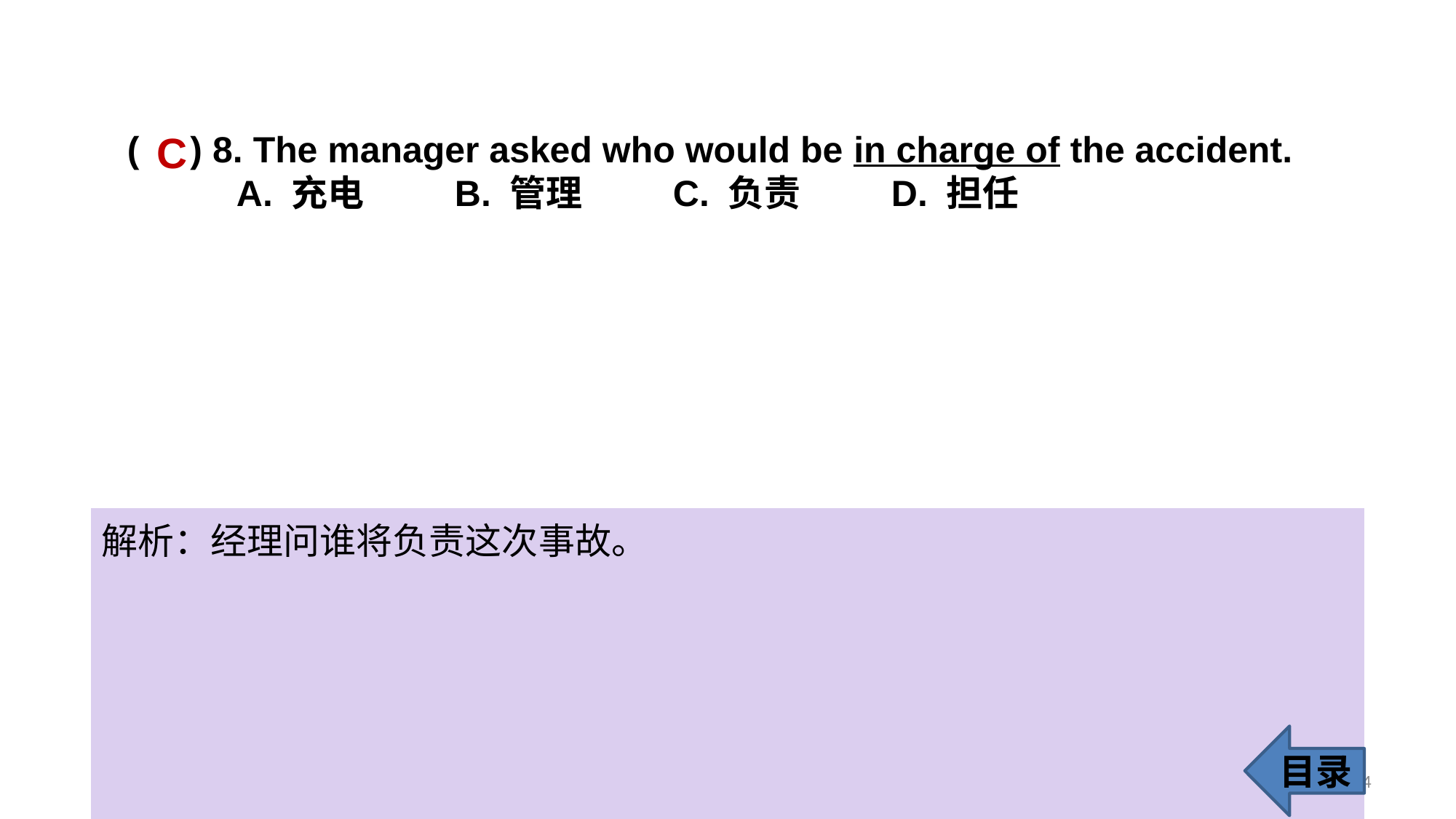

C
(     ) 8. The manager asked who would be in charge of the accident.
	A. 充电 	B. 管理 	C. 负责 	D. 担任

解析：经理问谁将负责这次事故。
目录
14